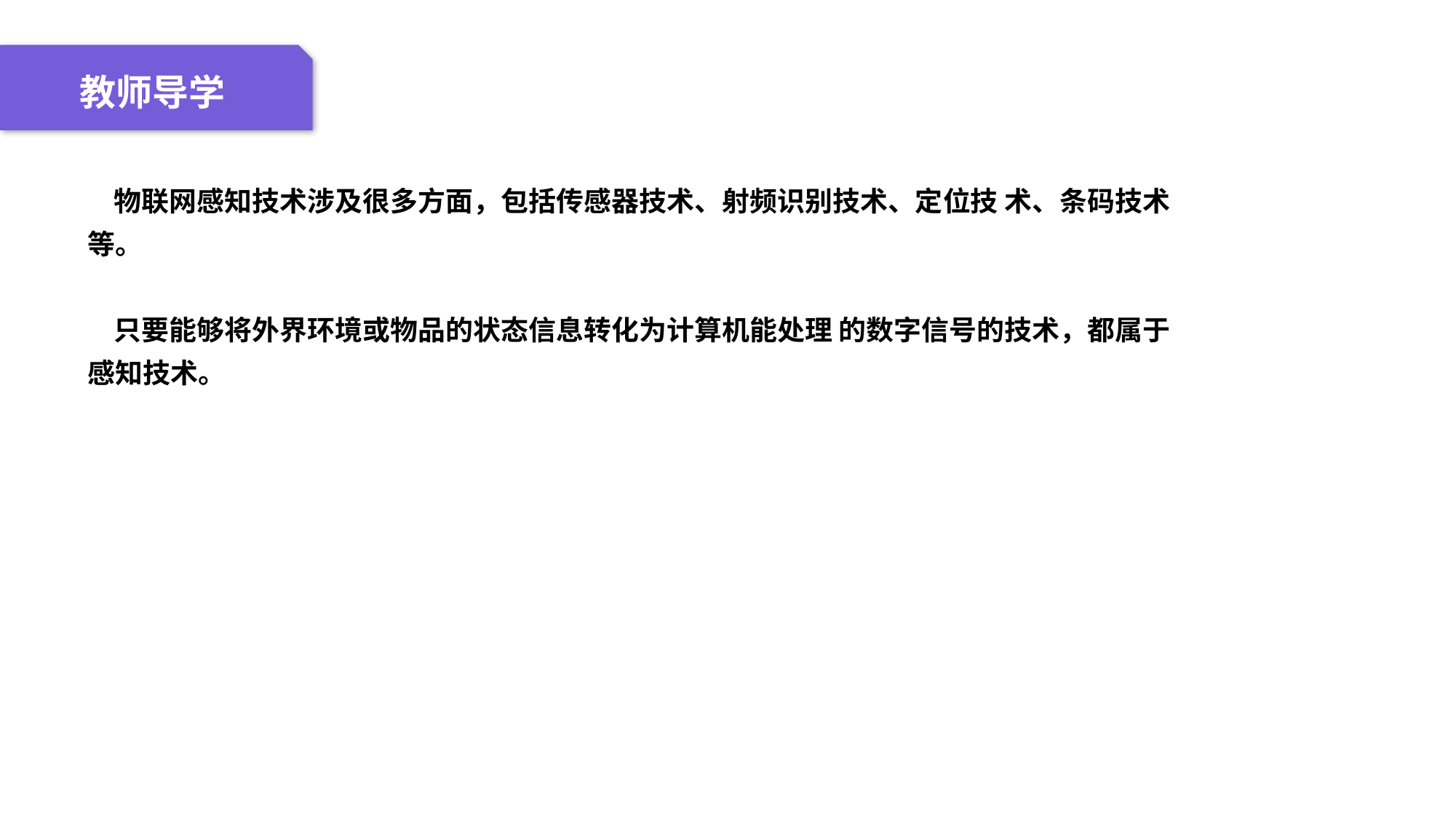

04 名词解释
01 准备过程
02 整体结构
03 重点说明
教师导学
    物联网感知技术涉及很多方面，包括传感器技术、射频识别技术、定位技 术、条码技术等。

    只要能够将外界环境或物品的状态信息转化为计算机能处理 的数字信号的技术，都属于感知技术。